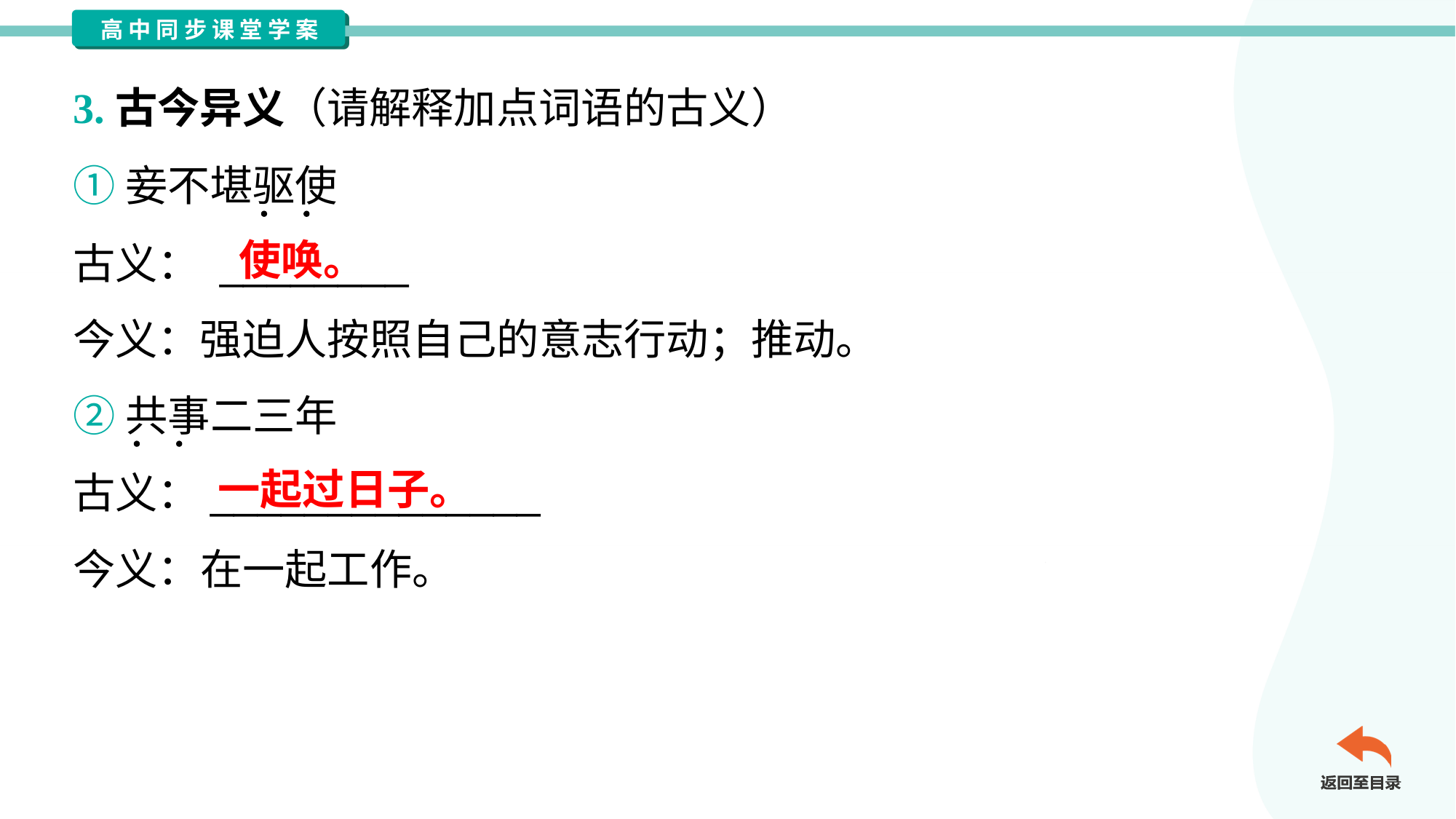

3.古今异义（请解释加点词语的古义）
①妾不堪驱使
古义： ________
今义：强迫人按照自己的意志行动；推动。
使唤。

②共事二三年
古义：______________
今义：在一起工作。
一起过日子。